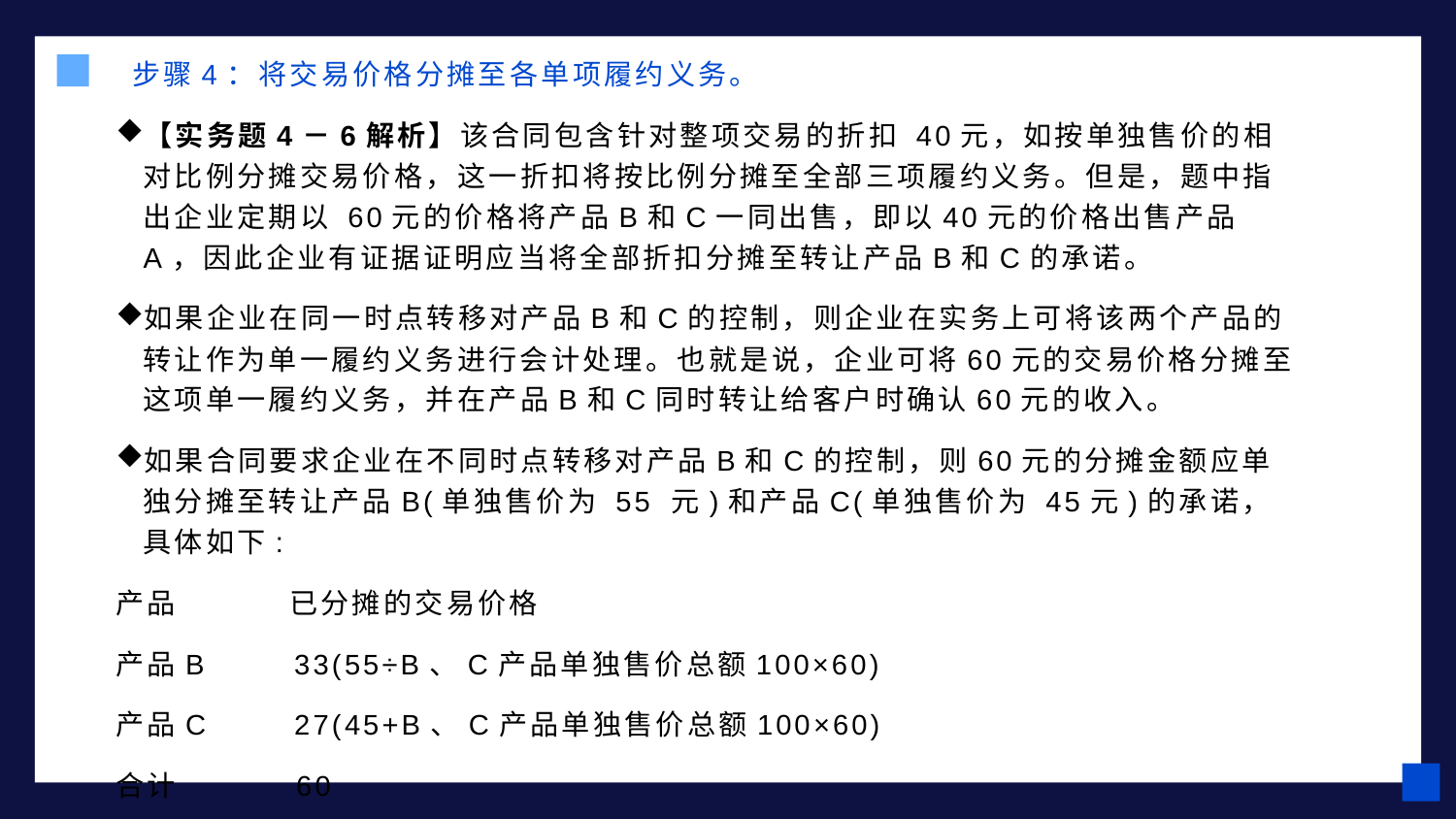

步骤4：将交易价格分摊至各单项履约义务。
【实务题4－6解析】该合同包含针对整项交易的折扣 40元，如按单独售价的相对比例分摊交易价格，这一折扣将按比例分摊至全部三项履约义务。但是，题中指出企业定期以 60元的价格将产品B和C一同出售，即以40元的价格出售产品A，因此企业有证据证明应当将全部折扣分摊至转让产品B和C的承诺。
如果企业在同一时点转移对产品B和C的控制，则企业在实务上可将该两个产品的转让作为单一履约义务进行会计处理。也就是说，企业可将60元的交易价格分摊至这项单一履约义务，并在产品B和C同时转让给客户时确认60元的收入。
如果合同要求企业在不同时点转移对产品B和C的控制，则60元的分摊金额应单独分摊至转让产品B(单独售价为 55 元)和产品C(单独售价为 45元)的承诺，具体如下:
产品	   已分摊的交易价格
产品B	   33(55÷B、C产品单独售价总额100×60)
产品C	   27(45+B、C产品单独售价总额100×60)
合计	   60